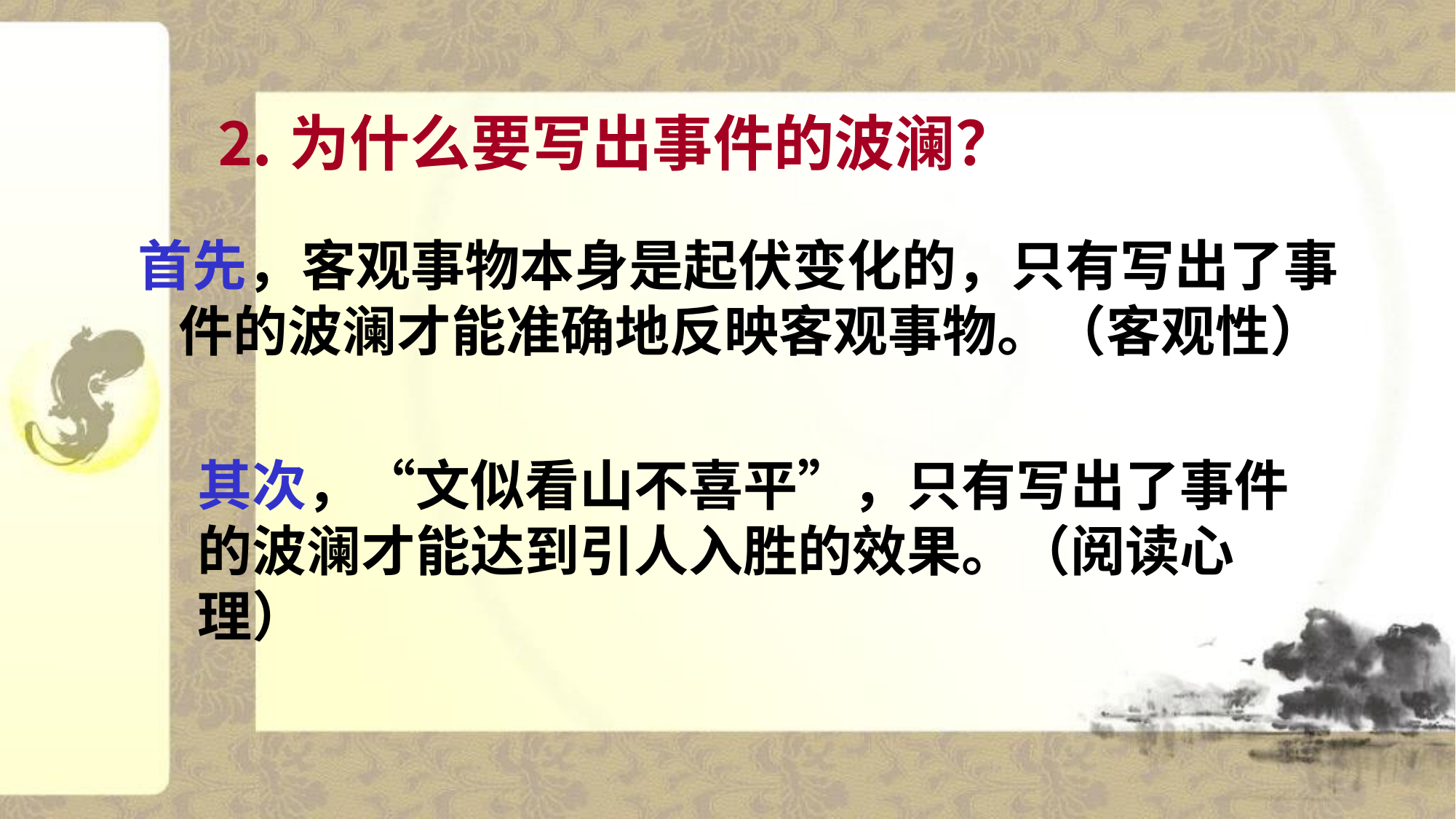

⒉为什么要写出事件的波澜？
首先，客观事物本身是起伏变化的，只有写出了事件的波澜才能准确地反映客观事物。（客观性）

其次，“文似看山不喜平”，只有写出了事件的波澜才能达到引人入胜的效果。（阅读心理）